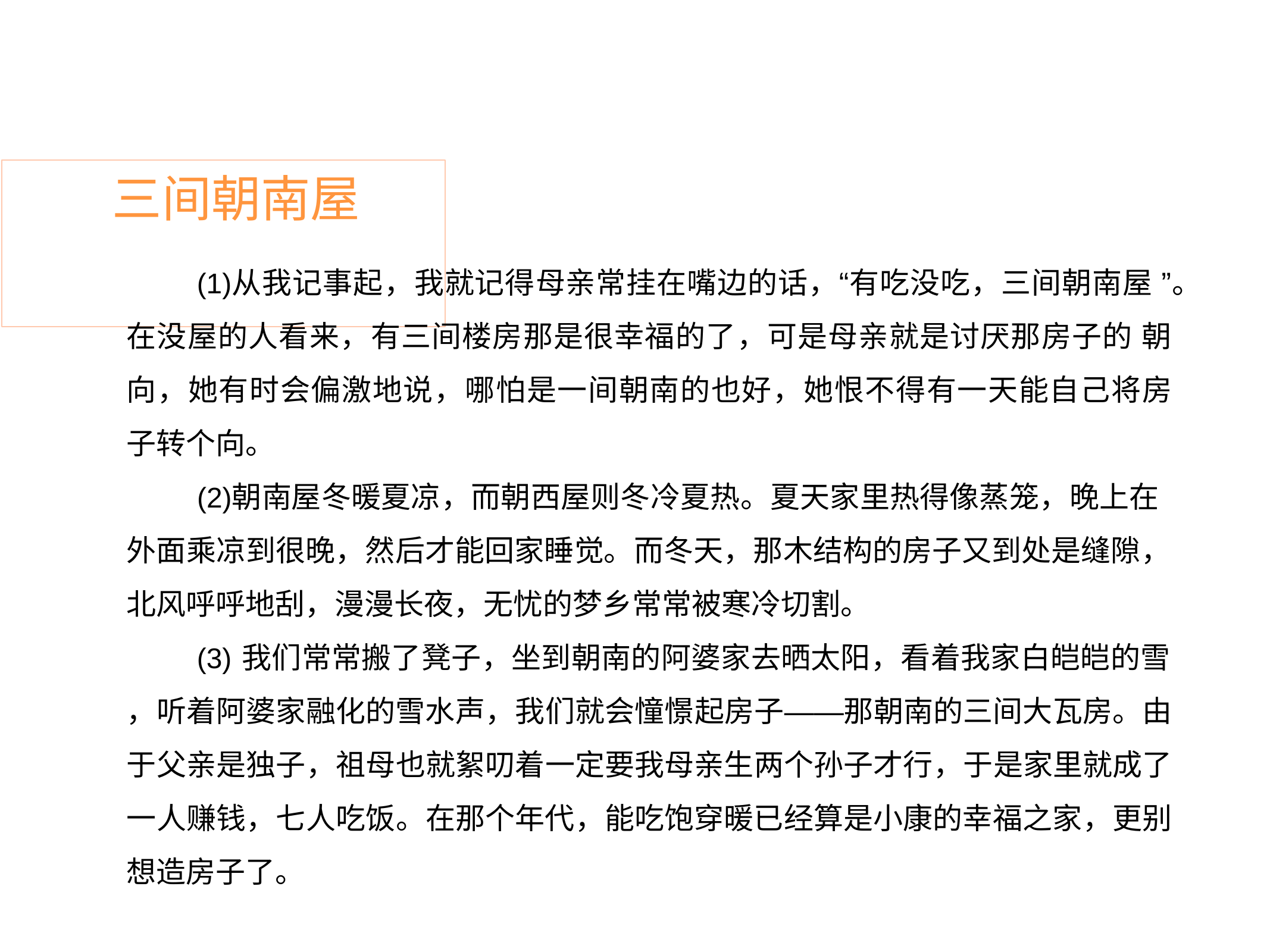

# 三间朝南屋
从我记事起，我就记得母亲常挂在嘴边的话，“有吃没吃，三间朝南屋 ”。在没屋的人看来，有三间楼房那是很幸福的了，可是母亲就是讨厌那房子的 朝向，她有时会偏激地说，哪怕是一间朝南的也好，她恨不得有一天能自己将房 子转个向。
朝南屋冬暖夏凉，而朝西屋则冬冷夏热。夏天家里热得像蒸笼，晚上在
外面乘凉到很晚，然后才能回家睡觉。而冬天，那木结构的房子又到处是缝隙， 北风呼呼地刮，漫漫长夜，无忧的梦乡常常被寒冷切割。
我们常常搬了凳子，坐到朝南的阿婆家去晒太阳，看着我家白皑皑的雪
，听着阿婆家融化的雪水声，我们就会憧憬起房子——那朝南的三间大瓦房。由 于父亲是独子，祖母也就絮叨着一定要我母亲生两个孙子才行，于是家里就成了 一人赚钱，七人吃饭。在那个年代，能吃饱穿暖已经算是小康的幸福之家，更别 想造房子了。